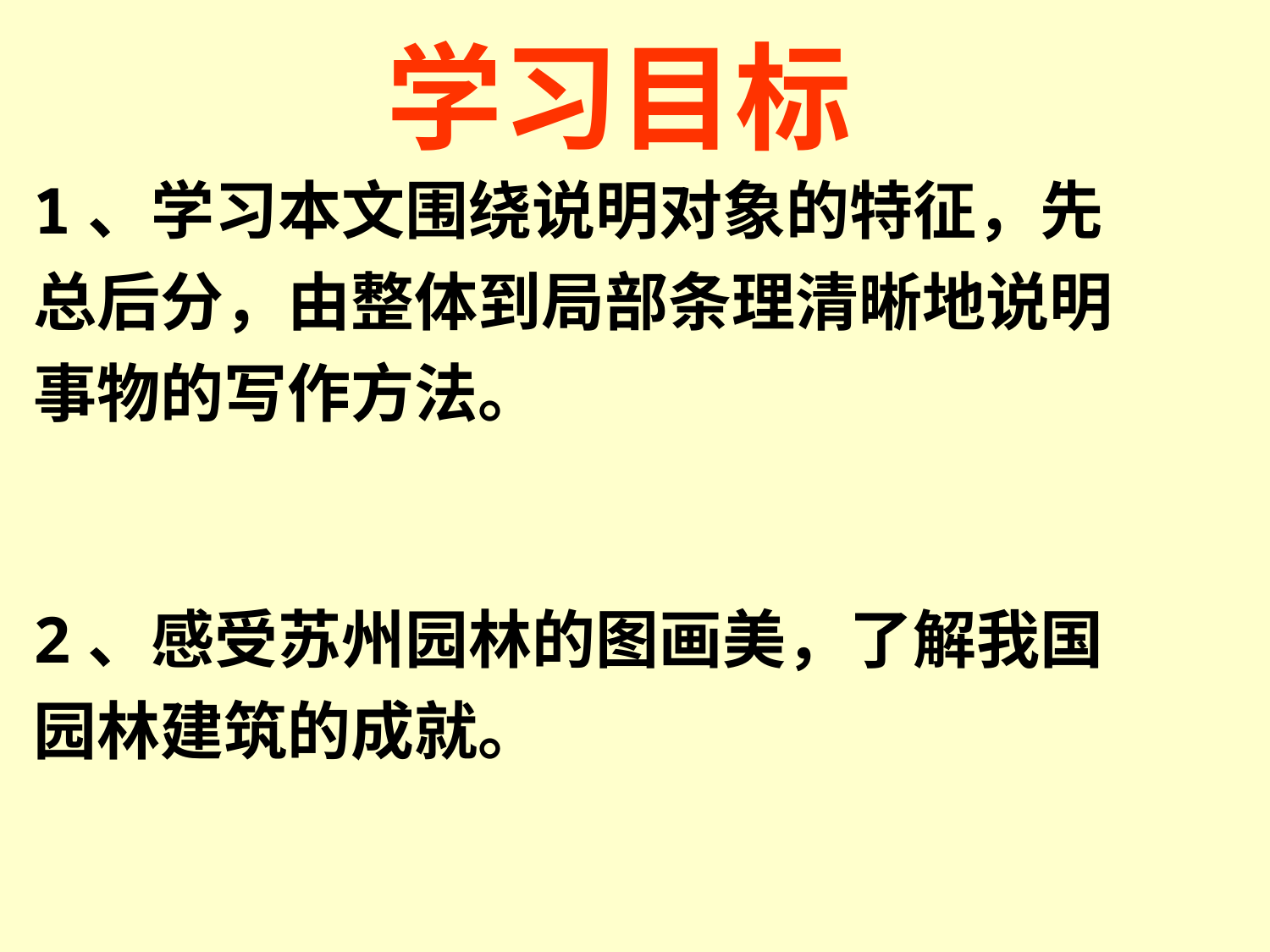

学习目标
1、学习本文围绕说明对象的特征，先总后分，由整体到局部条理清晰地说明事物的写作方法。

2、感受苏州园林的图画美，了解我国园林建筑的成就。